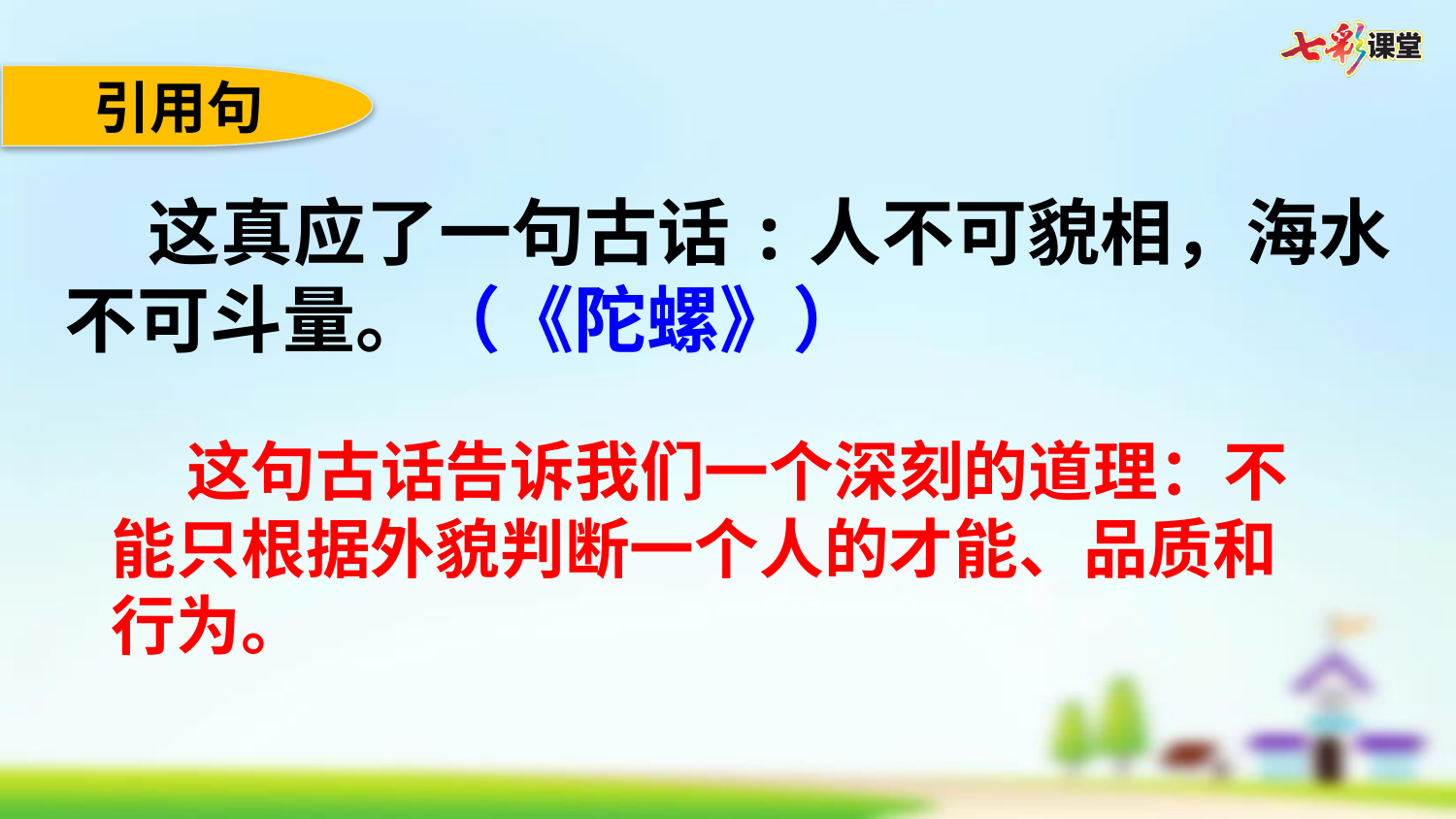

引用句
    这真应了一句古话:人不可貌相，海水不可斗量。（《陀螺》）
    这句古话告诉我们一个深刻的道理：不能只根据外貌判断一个人的才能、品质和行为。